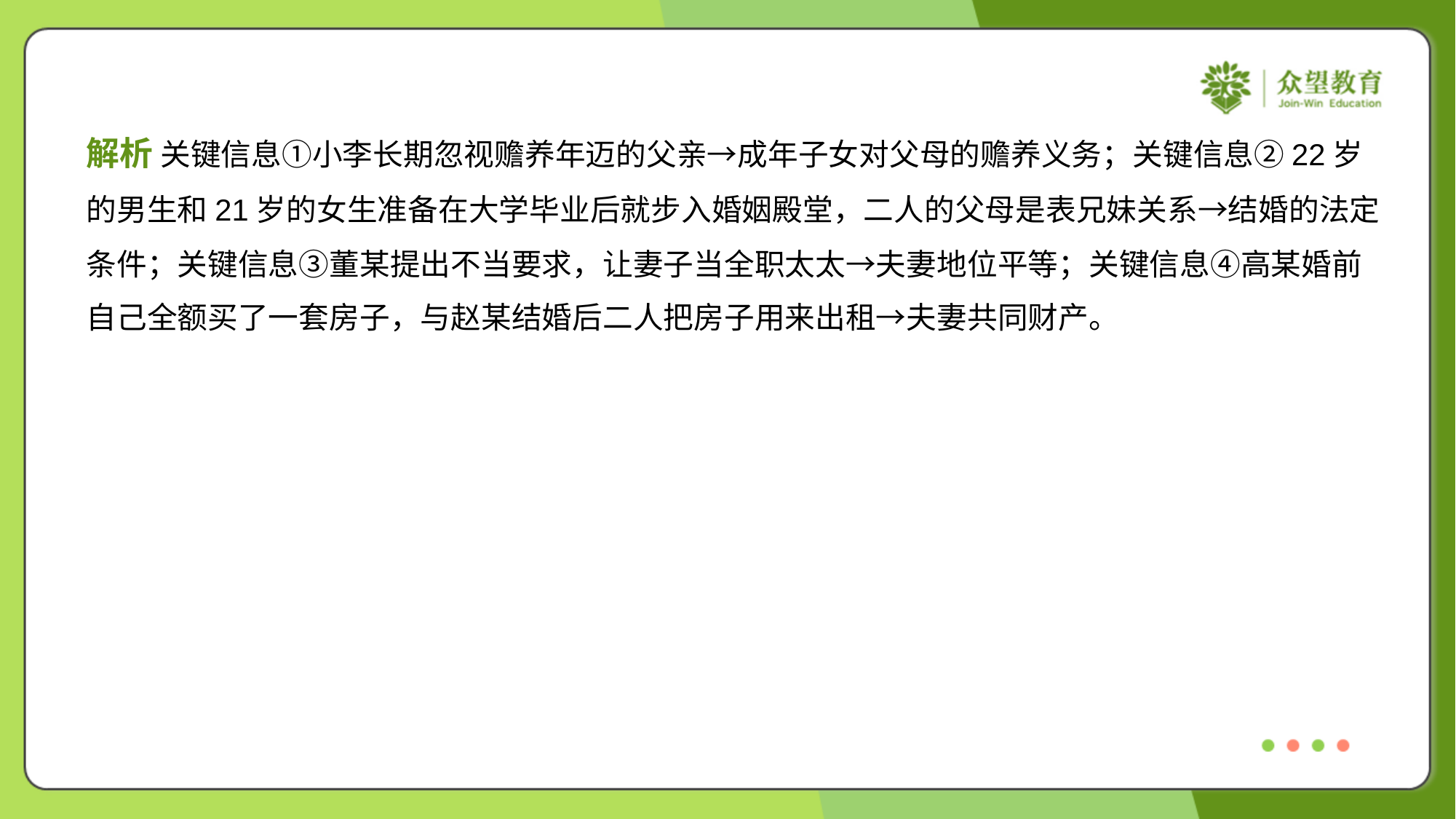

解析 关键信息①小李长期忽视赡养年迈的父亲→成年子女对父母的赡养义务；关键信息②22岁
的男生和21岁的女生准备在大学毕业后就步入婚姻殿堂，二人的父母是表兄妹关系→结婚的法定
条件；关键信息③董某提出不当要求，让妻子当全职太太→夫妻地位平等；关键信息④高某婚前
自己全额买了一套房子，与赵某结婚后二人把房子用来出租→夫妻共同财产。